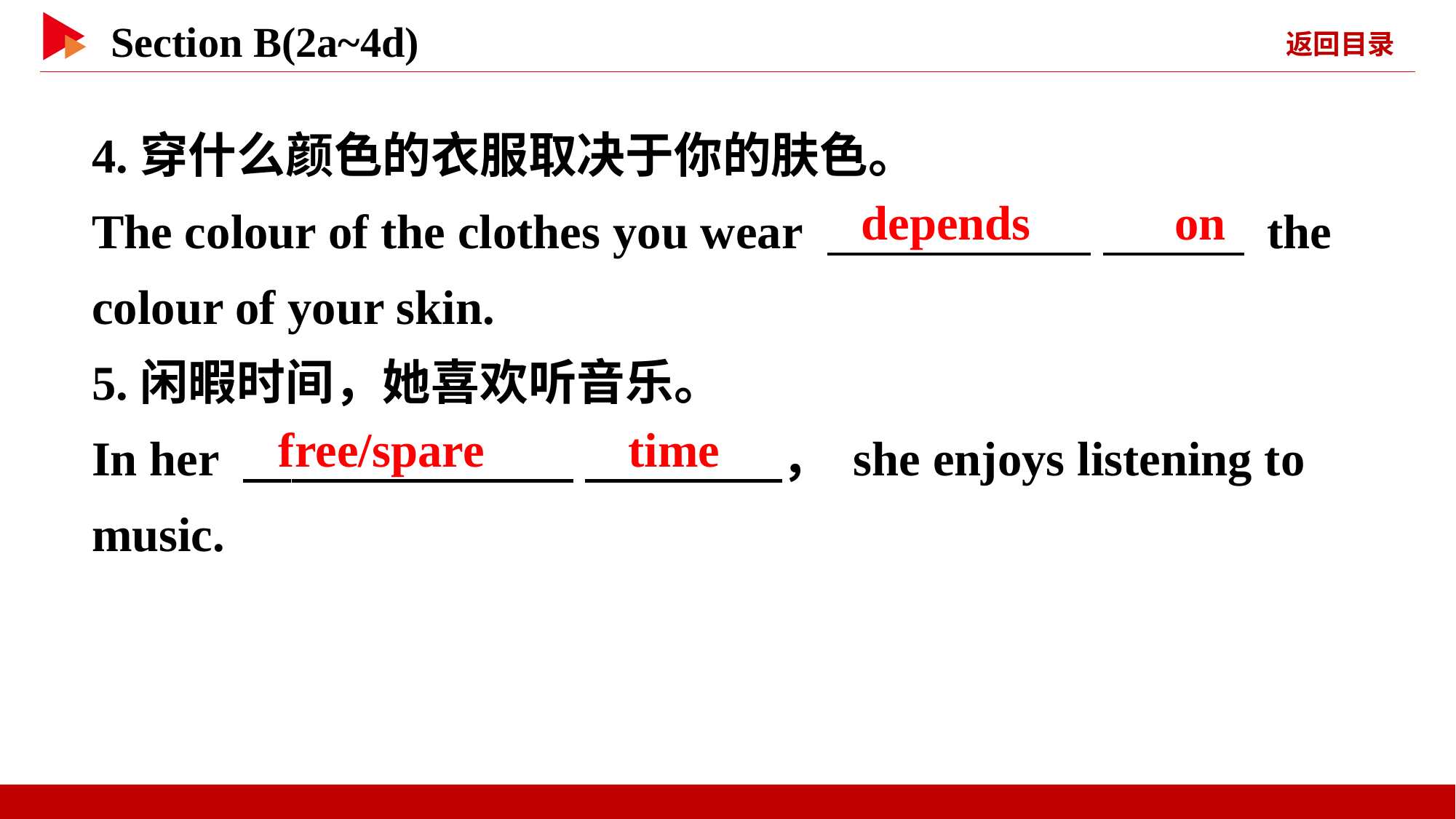

4.穿什么颜色的衣服取决于你的肤色。
The colour of the clothes you wear 　               　 　    　 the colour of your skin.
5.闲暇时间，她喜欢听音乐。
In her 　                     　 　         　， she enjoys listening to music.
depends 　 　on
free/spare 　 　time